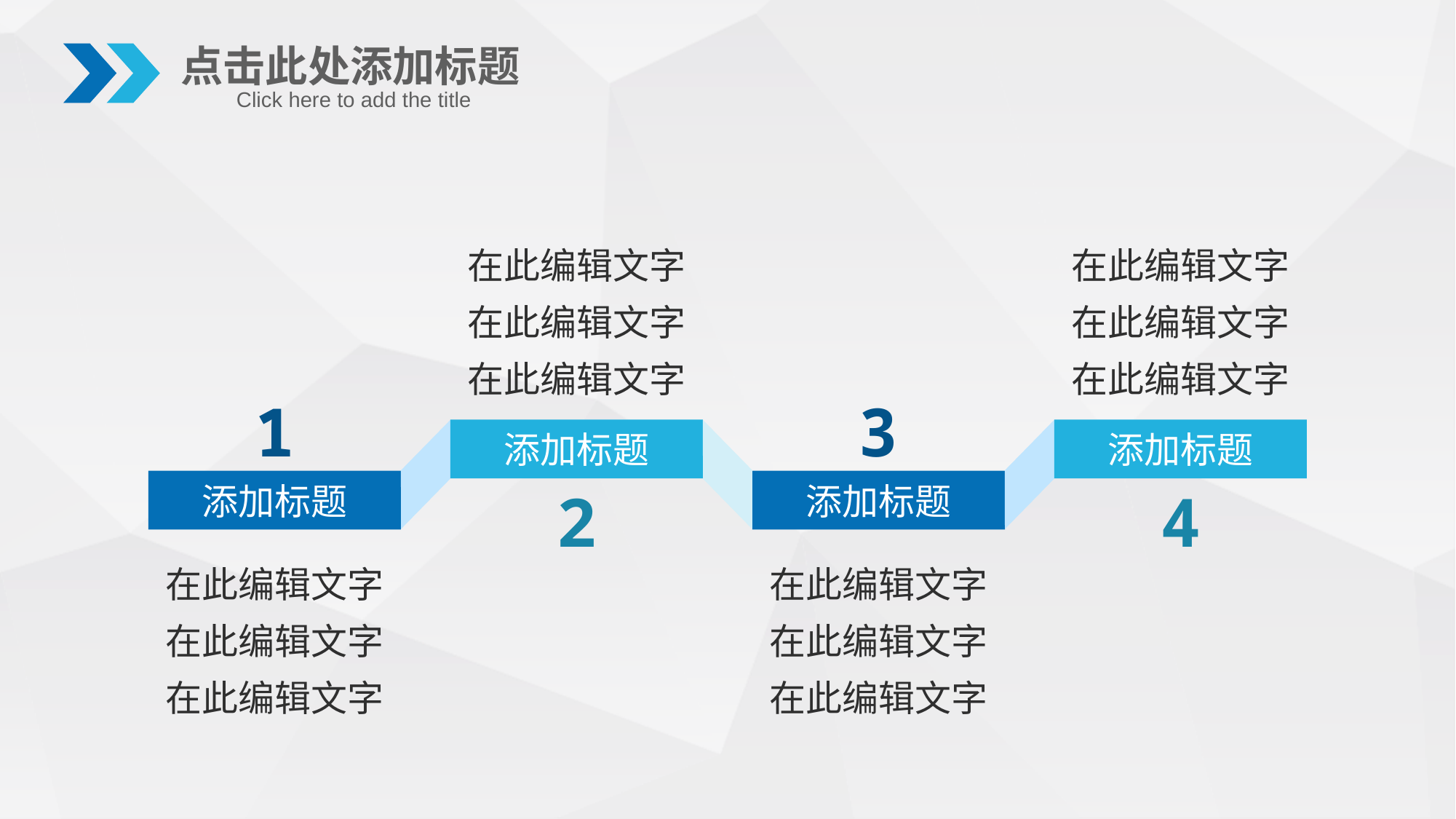

点击此处添加标题

Click here to add the title
在此编辑文字
在此编辑文字
在此编辑文字
在此编辑文字
在此编辑文字
在此编辑文字
1
3
添加标题
添加标题

添加标题
添加标题
2
4
在此编辑文字
在此编辑文字
在此编辑文字
在此编辑文字
在此编辑文字
在此编辑文字